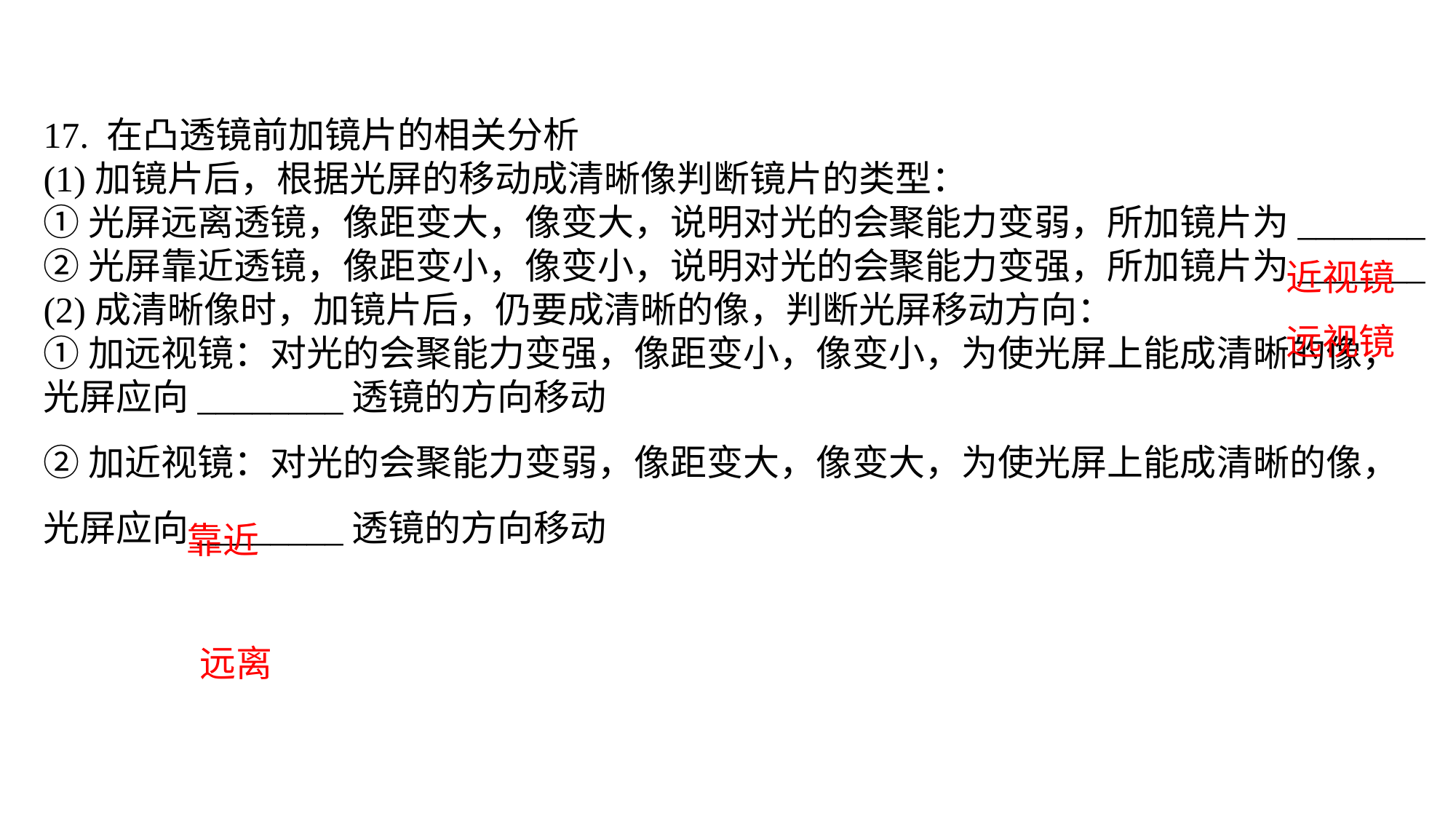

17. 在凸透镜前加镜片的相关分析(1)加镜片后，根据光屏的移动成清晰像判断镜片的类型：①光屏远离透镜，像距变大，像变大，说明对光的会聚能力变弱，所加镜片为_______②光屏靠近透镜，像距变小，像变小，说明对光的会聚能力变强，所加镜片为_______(2)成清晰像时，加镜片后，仍要成清晰的像，判断光屏移动方向：①加远视镜：对光的会聚能力变强，像距变小，像变小，为使光屏上能成清晰的像，光屏应向________透镜的方向移动②加近视镜：对光的会聚能力变弱，像距变大，像变大，为使光屏上能成清晰的像，光屏应向________透镜的方向移动
近视镜
远视镜
靠近
远离